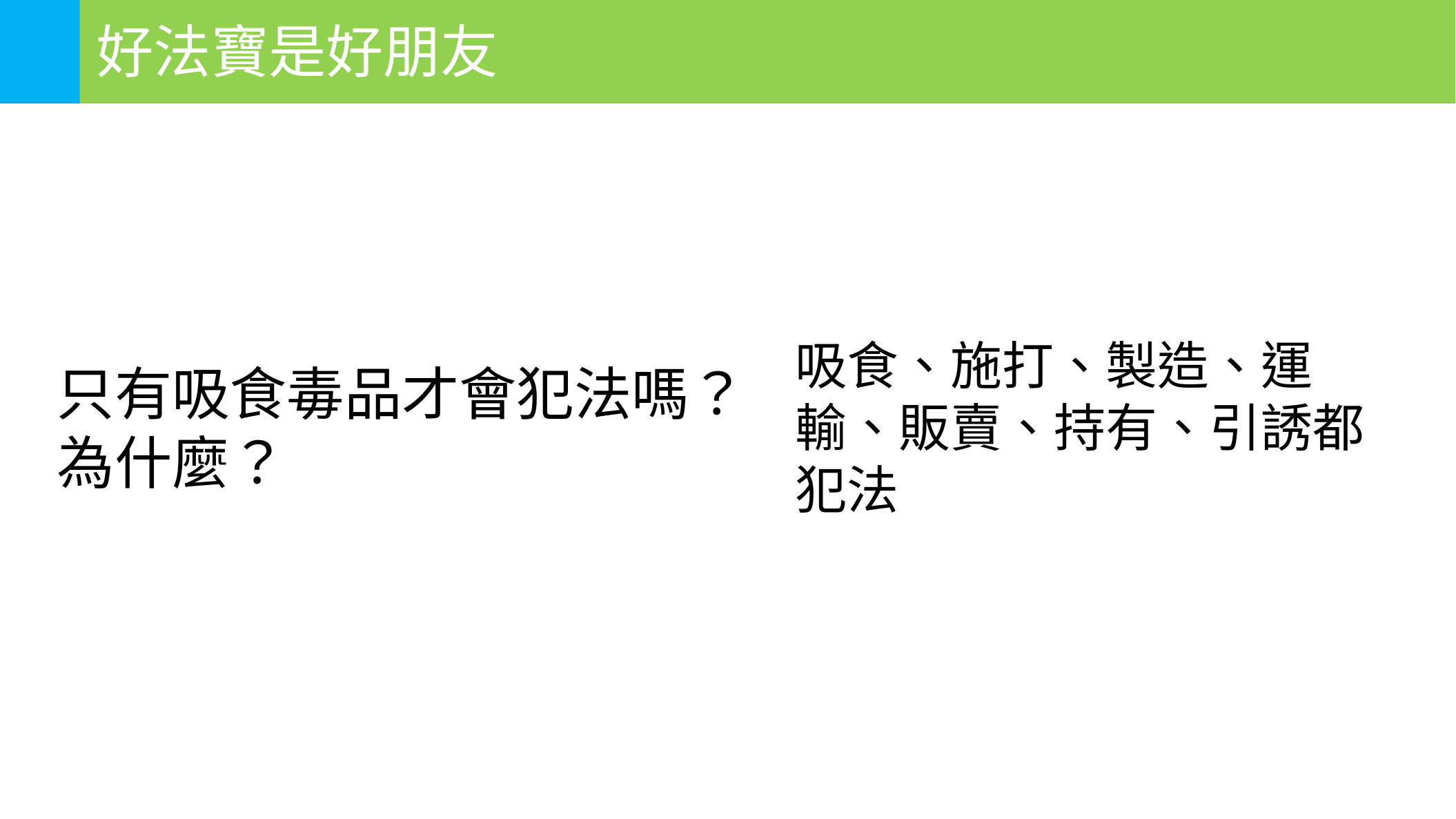

好法寶是好朋友
吸食、施打、製造、運輸、販賣、持有、引誘都犯法
只有吸食毒品才會犯法嗎？
為什麼？